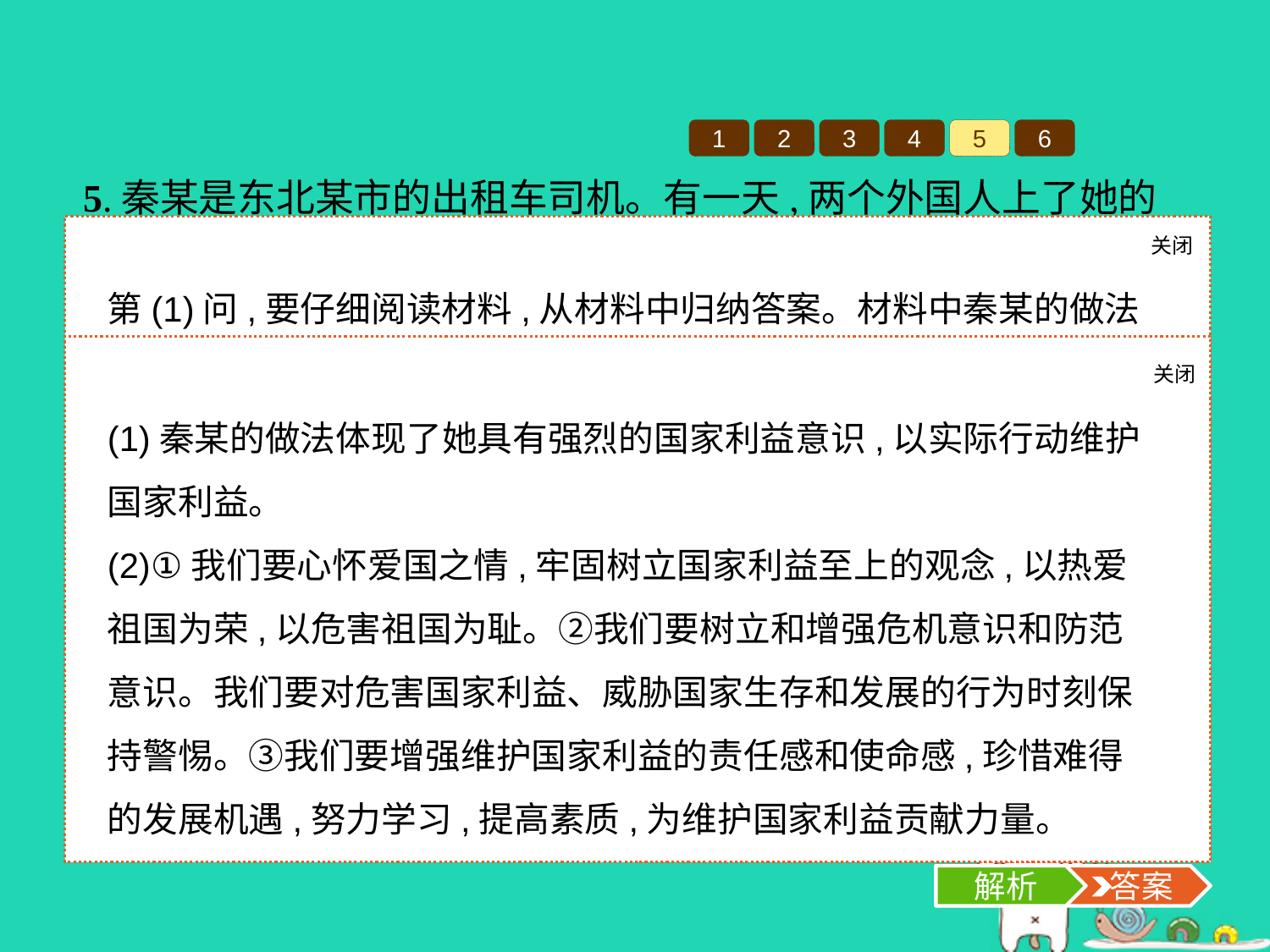

1
2
3
4
5
6
5.秦某是东北某市的出租车司机。有一天,两个外国人上了她的车,称要去郊外看名胜古迹,但他俩一路拍摄的却都是挂着禁令标牌的军事设施,直至天黑才返回,并约定第二天还要用秦某的车。秦某越想越不对劲,连夜向国家安全机关反映,使得两间谍人赃俱获。
(1)出租车司机秦某的做法体现了什么?
(2)生活中,我们应该怎样向秦某学习?

关闭
解析

第(1)问,要仔细阅读材料,从材料中归纳答案。材料中秦某的做法体现了她用实际行动维护国家利益。第(2)问应从学习她强烈的爱国之情、树立危机意识和防范意识、维护国家利益三个方面组织答案。

关闭
解析
  答案

(1)秦某的做法体现了她具有强烈的国家利益意识,以实际行动维护国家利益。
(2)①我们要心怀爱国之情,牢固树立国家利益至上的观念,以热爱祖国为荣,以危害祖国为耻。②我们要树立和增强危机意识和防范意识。我们要对危害国家利益、威胁国家生存和发展的行为时刻保持警惕。③我们要增强维护国家利益的责任感和使命感,珍惜难得的发展机遇,努力学习,提高素质,为维护国家利益贡献力量。
解析
  答案